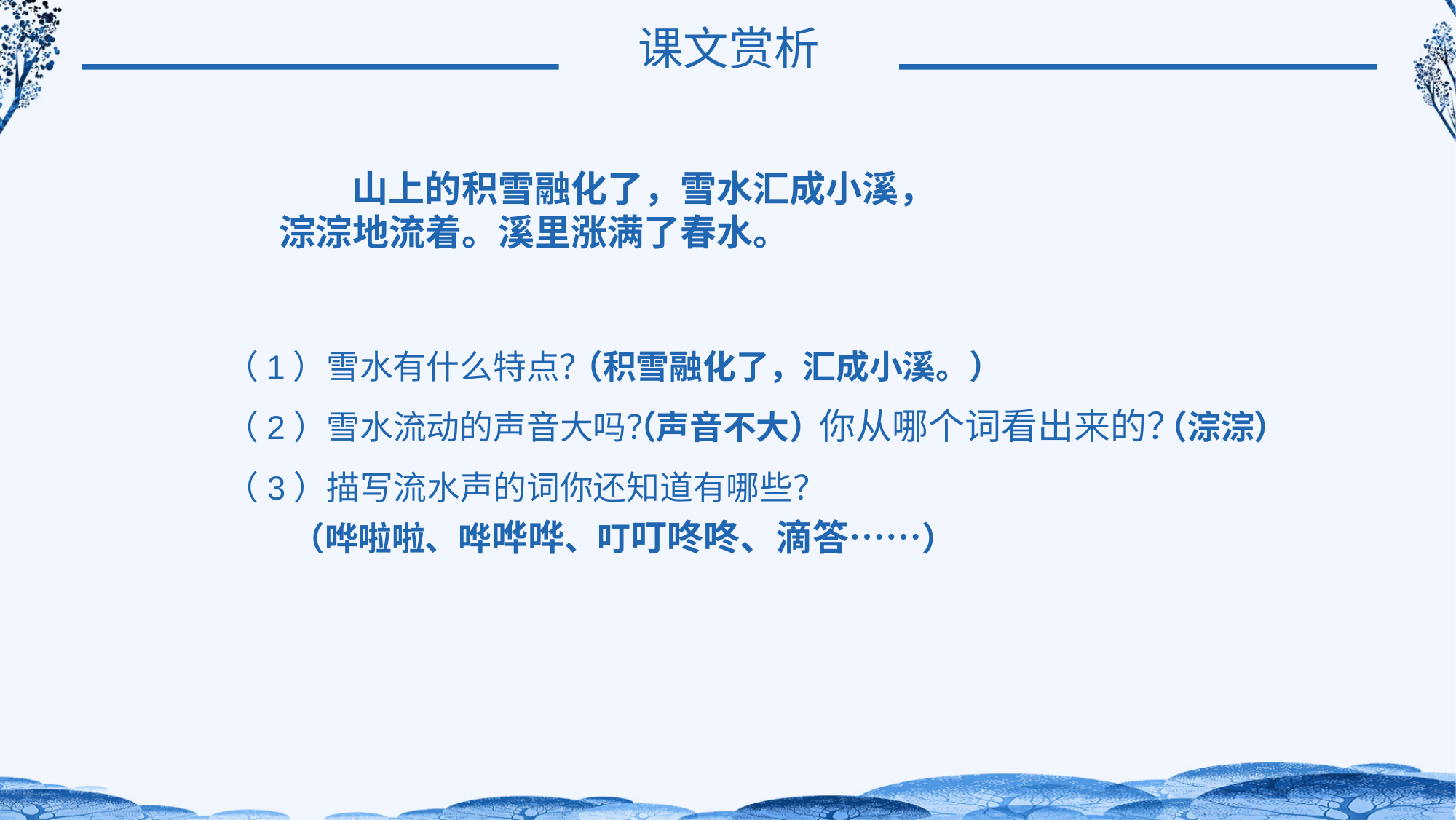

课文赏析

　　山上的积雪融化了，雪水汇成小溪，淙淙地流着。溪里涨满了春水。
（1）雪水有什么特点？
（积雪融化了，汇成小溪。）
你从哪个词看出来的？
（2）雪水流动的声音大吗？
（淙淙）
（声音不大）
（3）描写流水声的词你还知道有哪些？
（哗啦啦、哗哗哗、叮叮咚咚、滴答……）